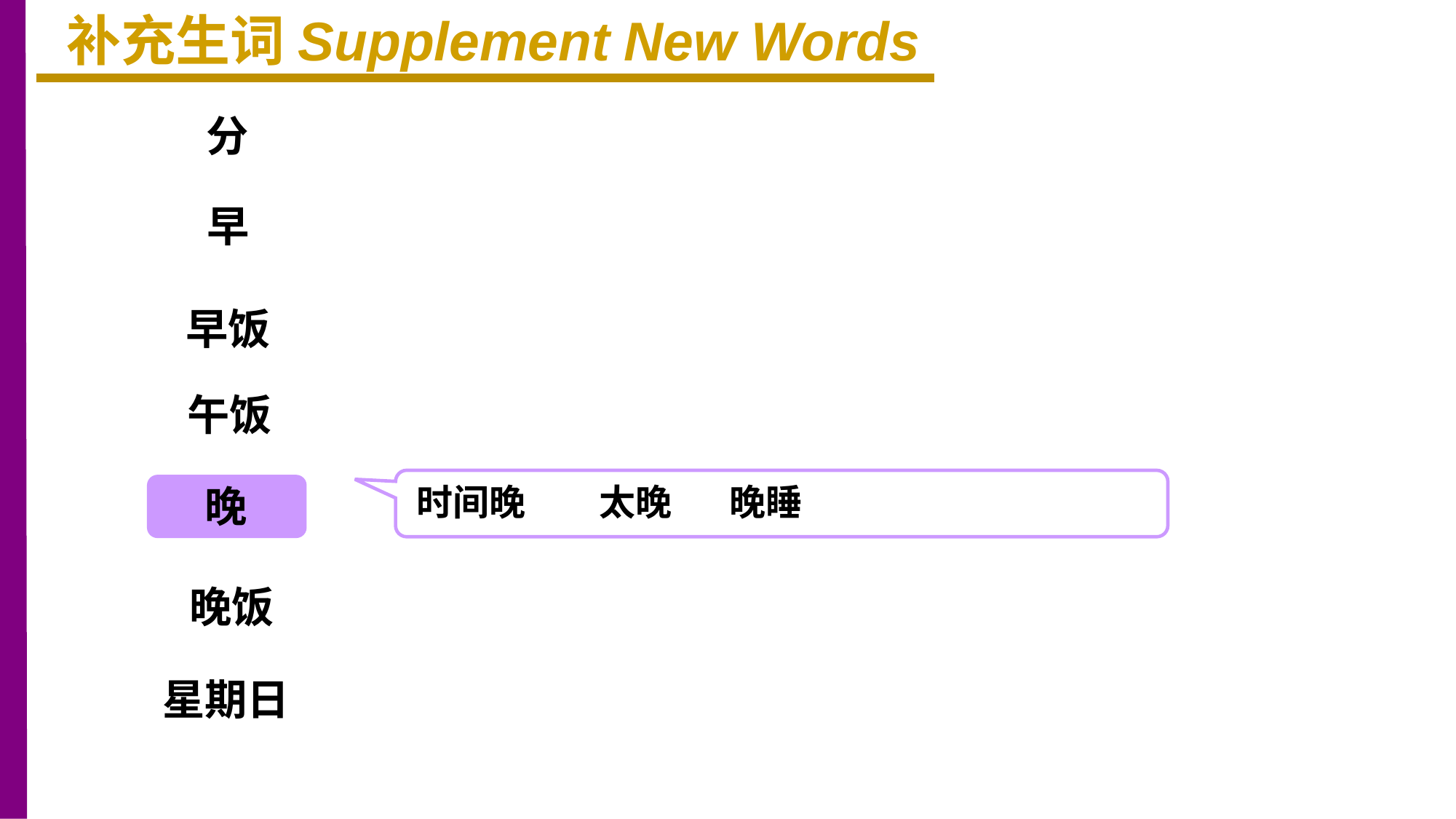

补充生词Supplement New Words
分
早
早饭
午饭

晚
时间晚         太晚       晚睡

晚饭
星期日